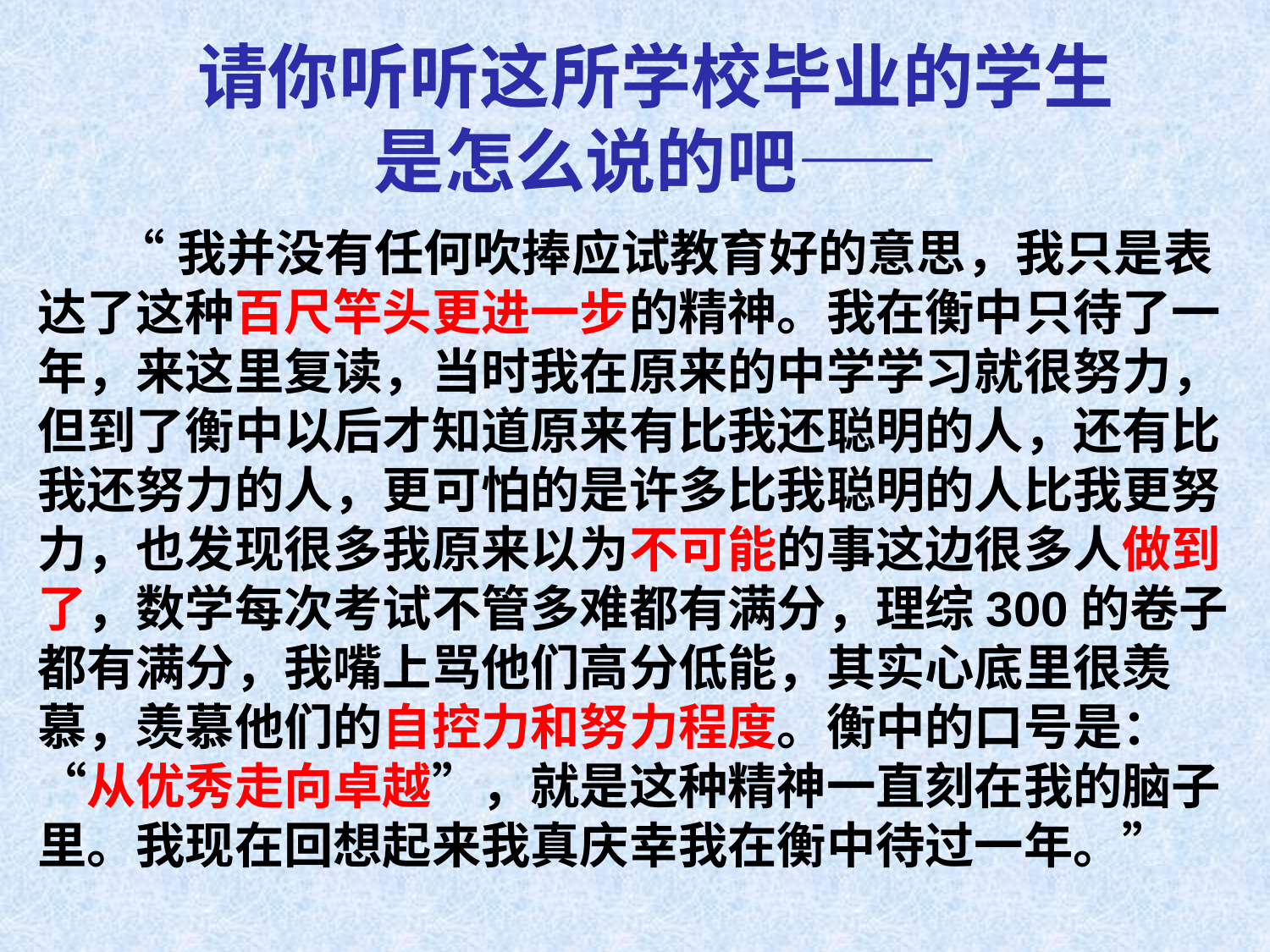

请你听听这所学校毕业的学生
是怎么说的吧——
       “我并没有任何吹捧应试教育好的意思，我只是表达了这种百尺竿头更进一步的精神。我在衡中只待了一年，来这里复读，当时我在原来的中学学习就很努力，但到了衡中以后才知道原来有比我还聪明的人，还有比我还努力的人，更可怕的是许多比我聪明的人比我更努力，也发现很多我原来以为不可能的事这边很多人做到了，数学每次考试不管多难都有满分，理综300的卷子都有满分，我嘴上骂他们高分低能，其实心底里很羡慕，羡慕他们的自控力和努力程度。衡中的口号是：“从优秀走向卓越”，就是这种精神一直刻在我的脑子里。我现在回想起来我真庆幸我在衡中待过一年。”